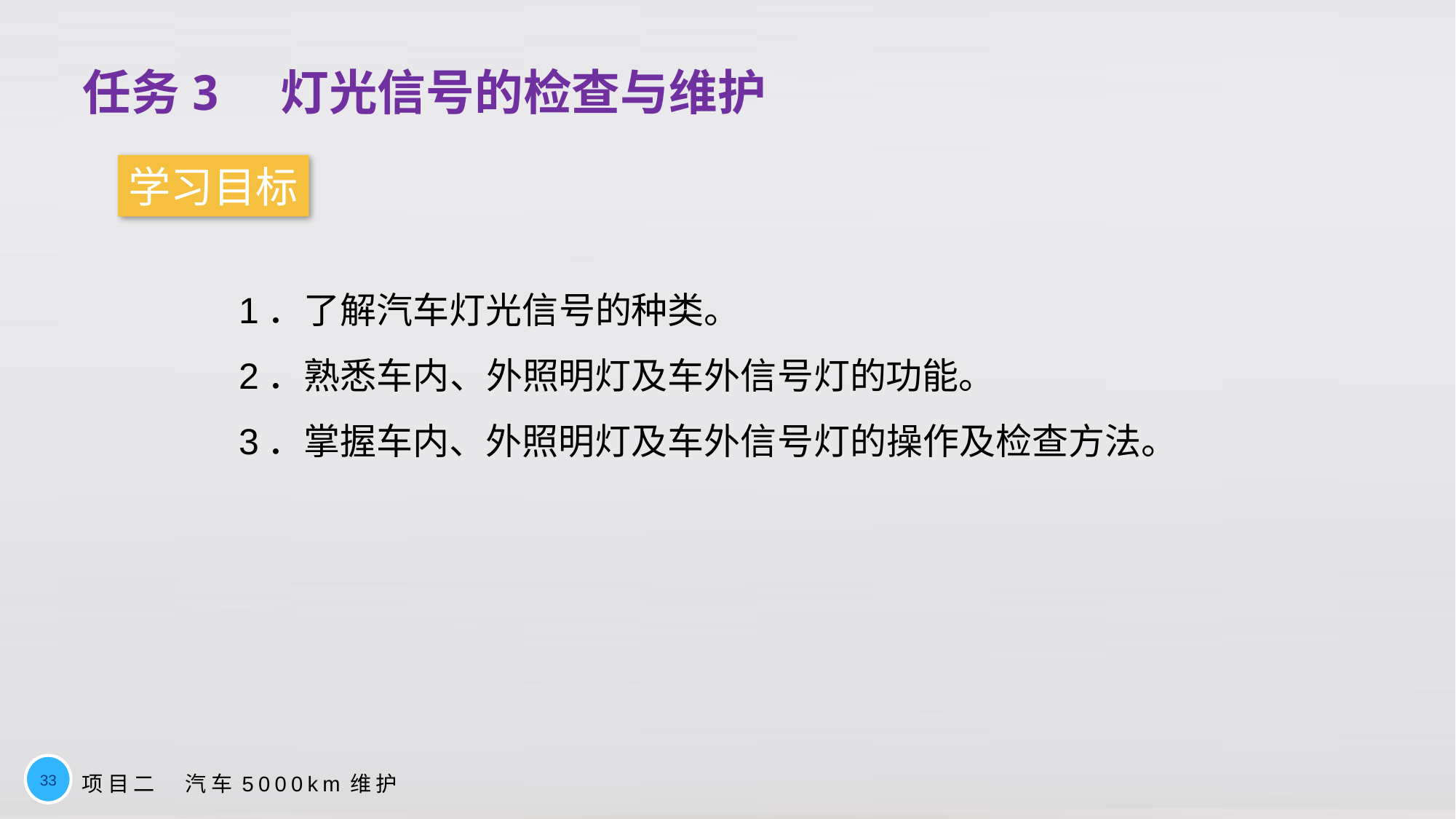

任务3　灯光信号的检查与维护
学习目标
1．了解汽车灯光信号的种类。
2．熟悉车内、外照明灯及车外信号灯的功能。
3．掌握车内、外照明灯及车外信号灯的操作及检查方法。
33